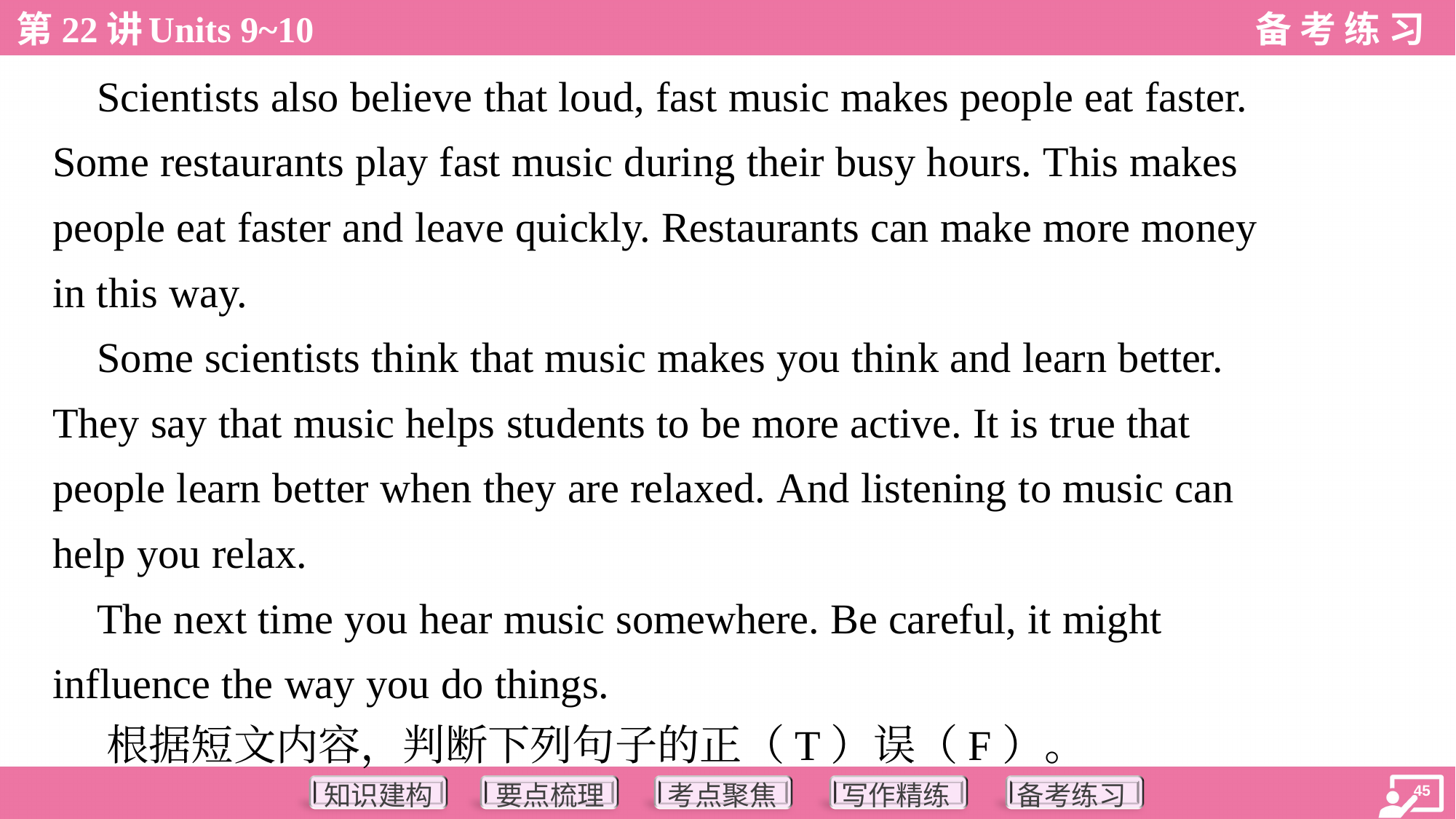

Scientists also believe that loud, fast music makes people eat faster.
Some restaurants play fast music during their busy hours. This makes
people eat faster and leave quickly. Restaurants can make more money
in this way.
    Some scientists think that music makes you think and learn better.
They say that music helps students to be more active. It is true that
people learn better when they are relaxed. And listening to music can
help you relax.
    The next time you hear music somewhere. Be careful, it might
influence the way you do things.
    根据短文内容，判断下列句子的正（T）误（F）。